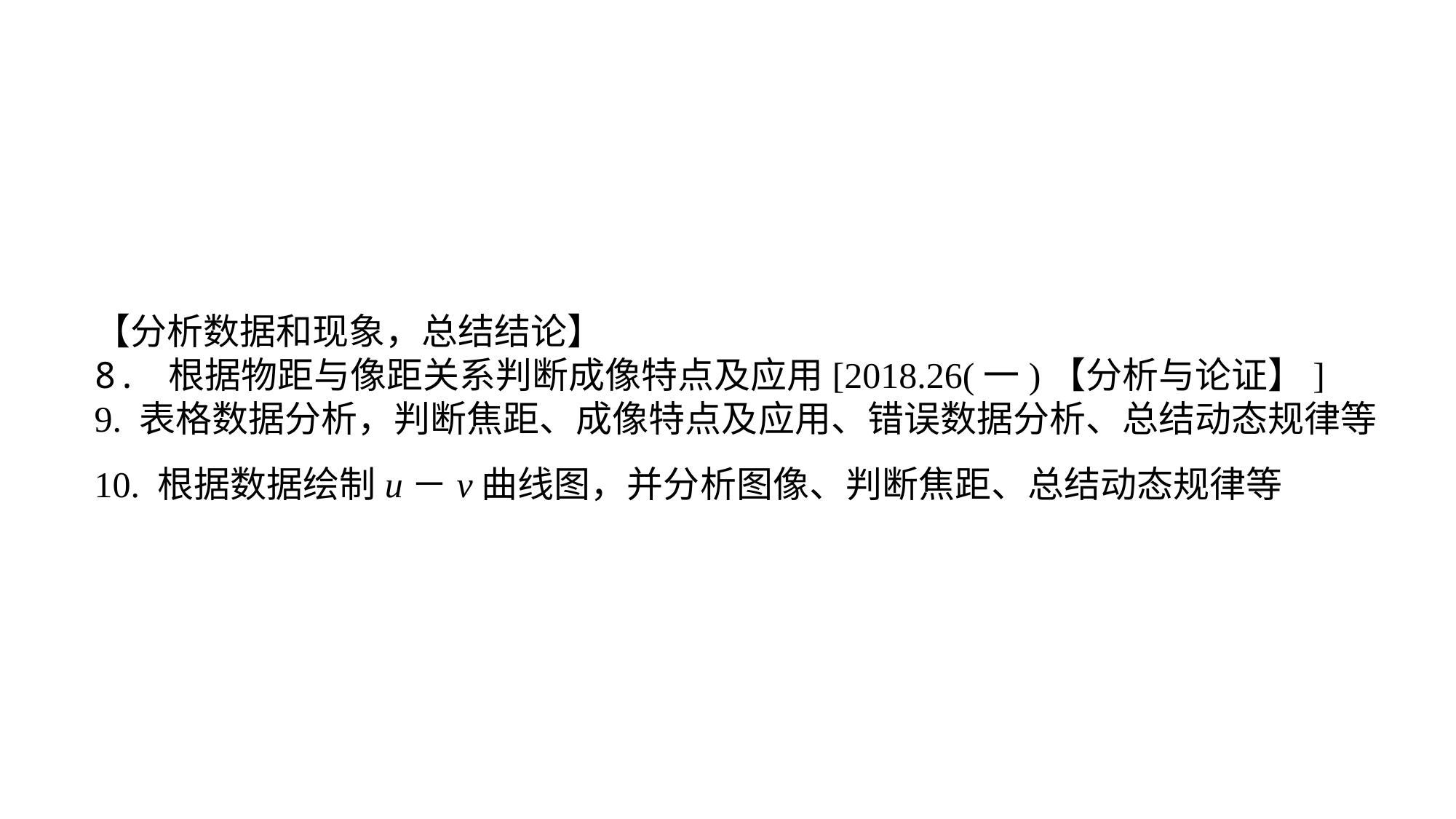

【分析数据和现象，总结结论】8. 根据物距与像距关系判断成像特点及应用[2018.26(一)【分析与论证】]9. 表格数据分析，判断焦距、成像特点及应用、错误数据分析、总结动态规律等10. 根据数据绘制u－v曲线图，并分析图像、判断焦距、总结动态规律等